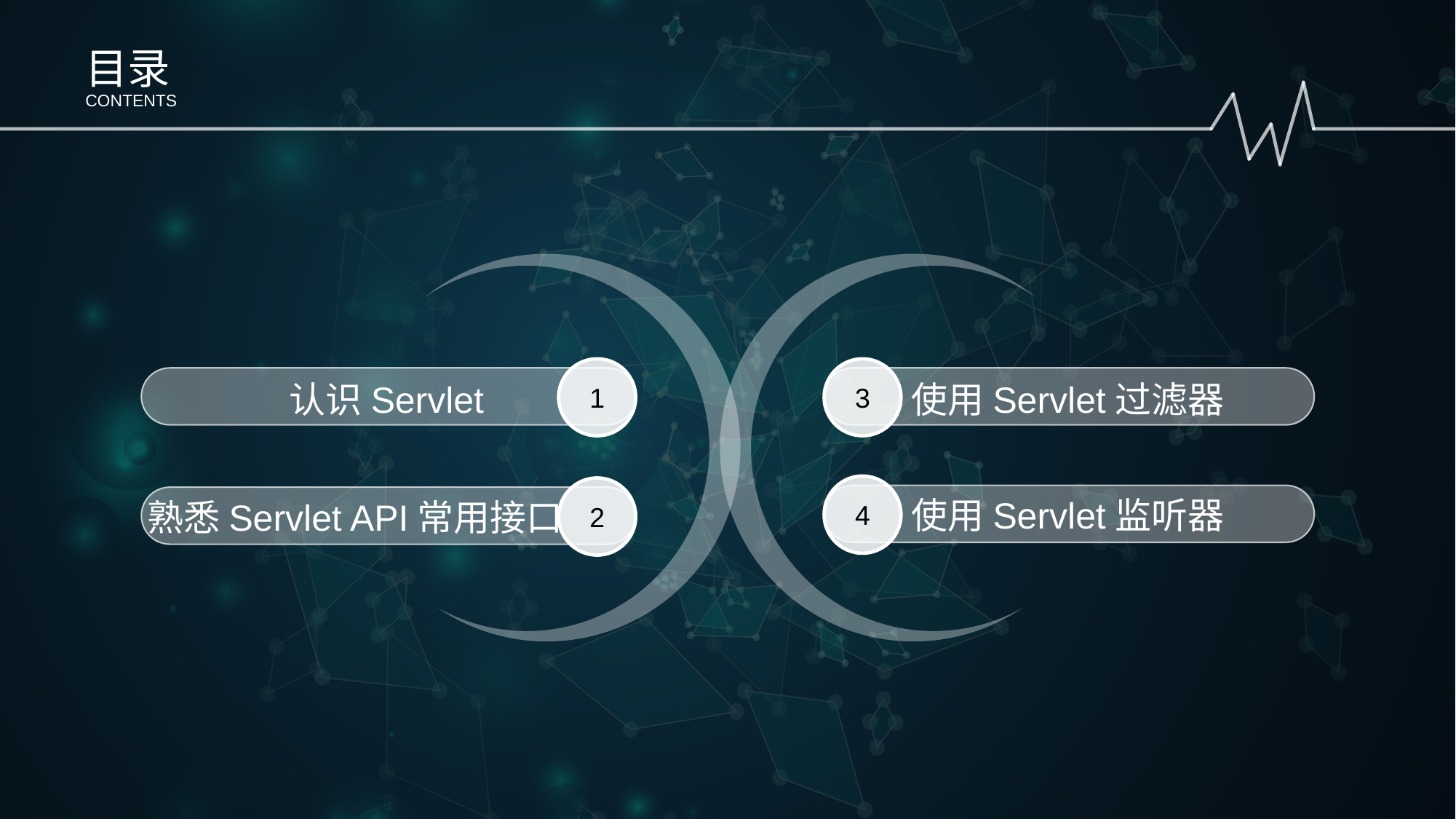

目录
CONTENTS

1

认识Servlet
3

使用Servlet过滤器
4

使用Servlet监听器
2

熟悉Servlet API常用接口